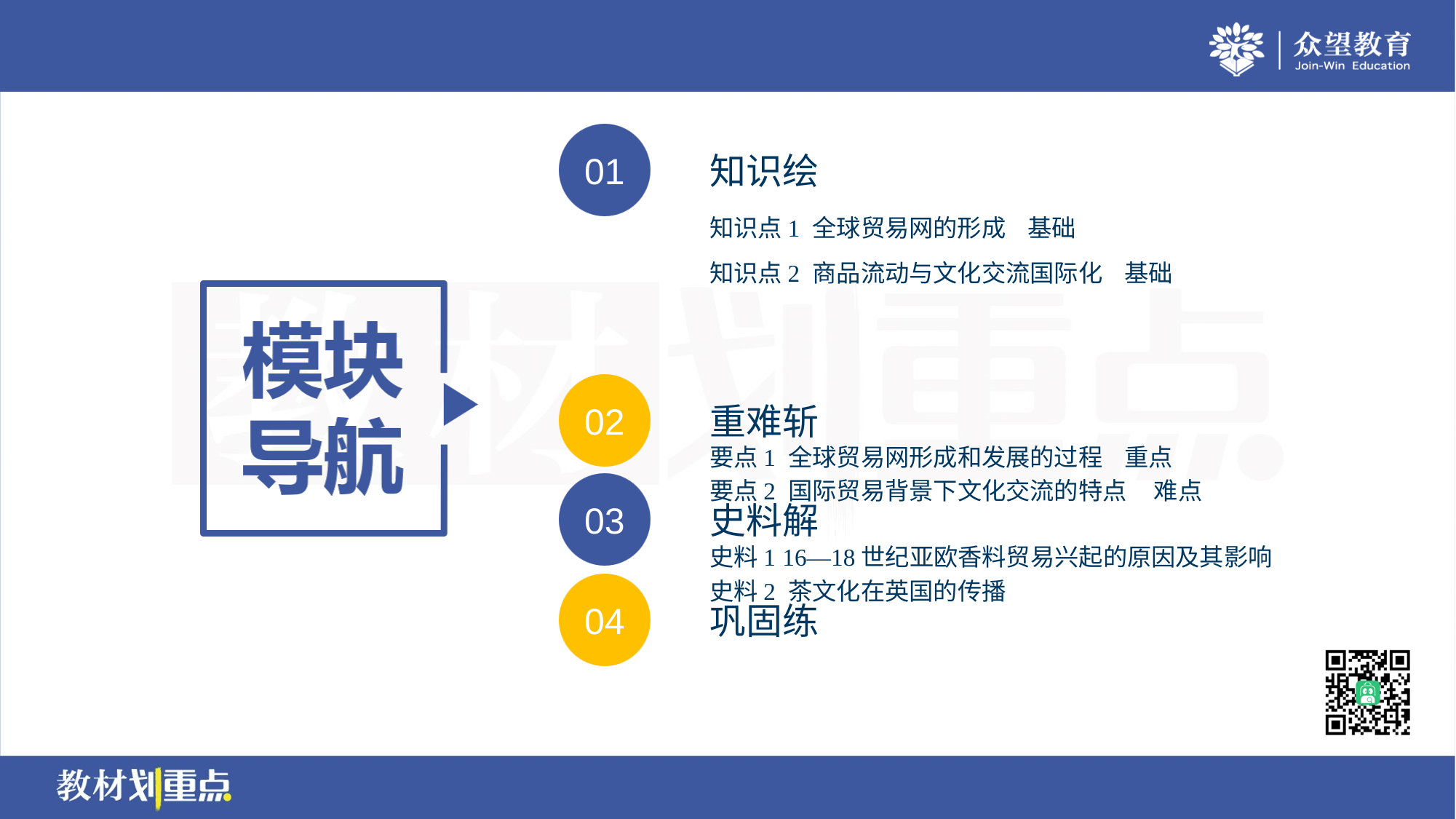

知识点1 全球贸易网的形成    基础
知识点2 商品流动与文化交流国际化    基础
要点1 全球贸易网形成和发展的过程    重点
要点2 国际贸易背景下文化交流的特点     难点
史料1 16—18世纪亚欧香料贸易兴起的原因及其影响
史料2 茶文化在英国的传播